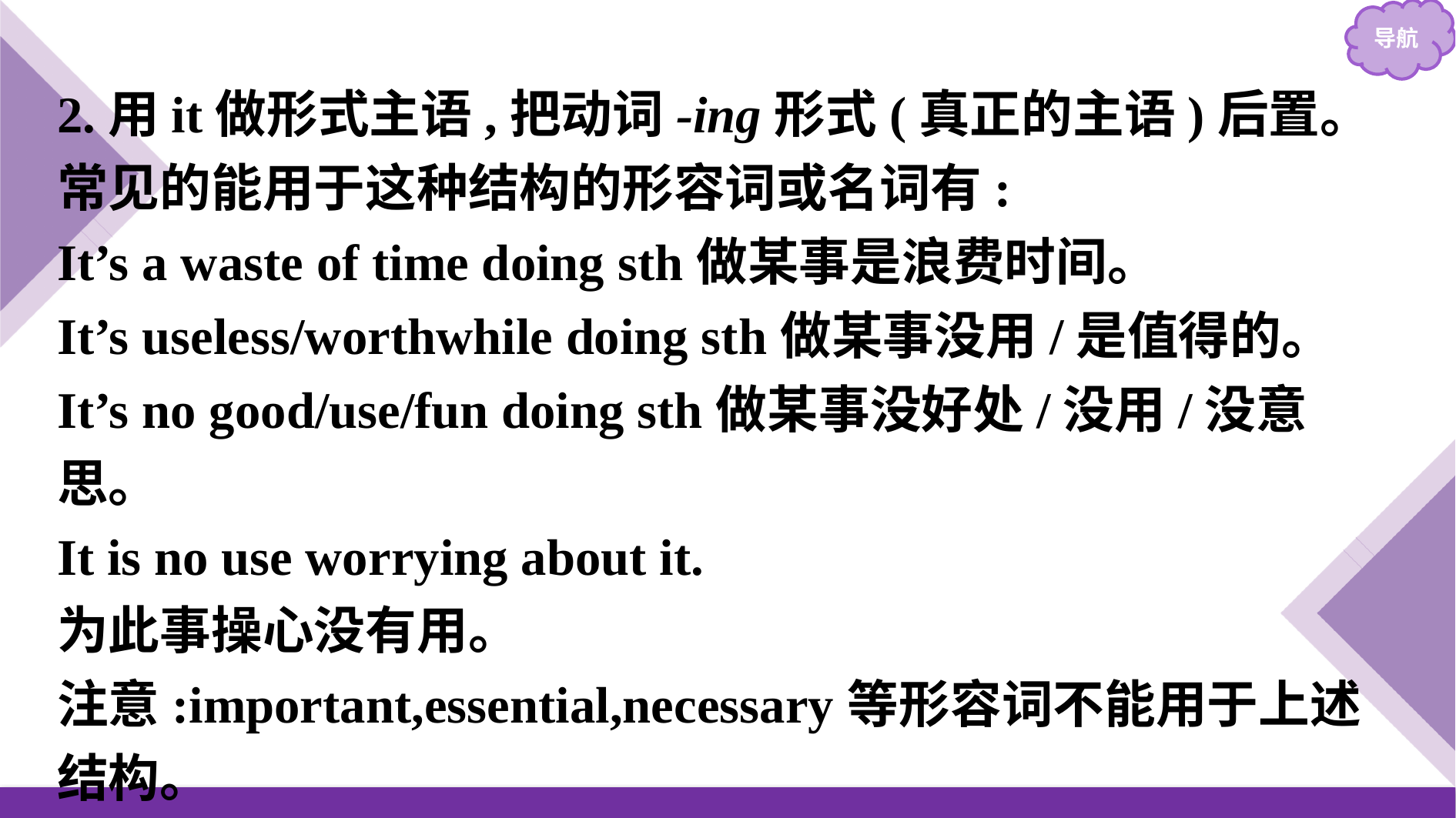

2.用it做形式主语,把动词-ing形式(真正的主语)后置。
常见的能用于这种结构的形容词或名词有:
It’s a waste of time doing sth做某事是浪费时间。
It’s useless/worthwhile doing sth做某事没用/是值得的。
It’s no good/use/fun doing sth做某事没好处/没用/没意思。
It is no use worrying about it.
为此事操心没有用。
注意:important,essential,necessary等形容词不能用于上述结构。